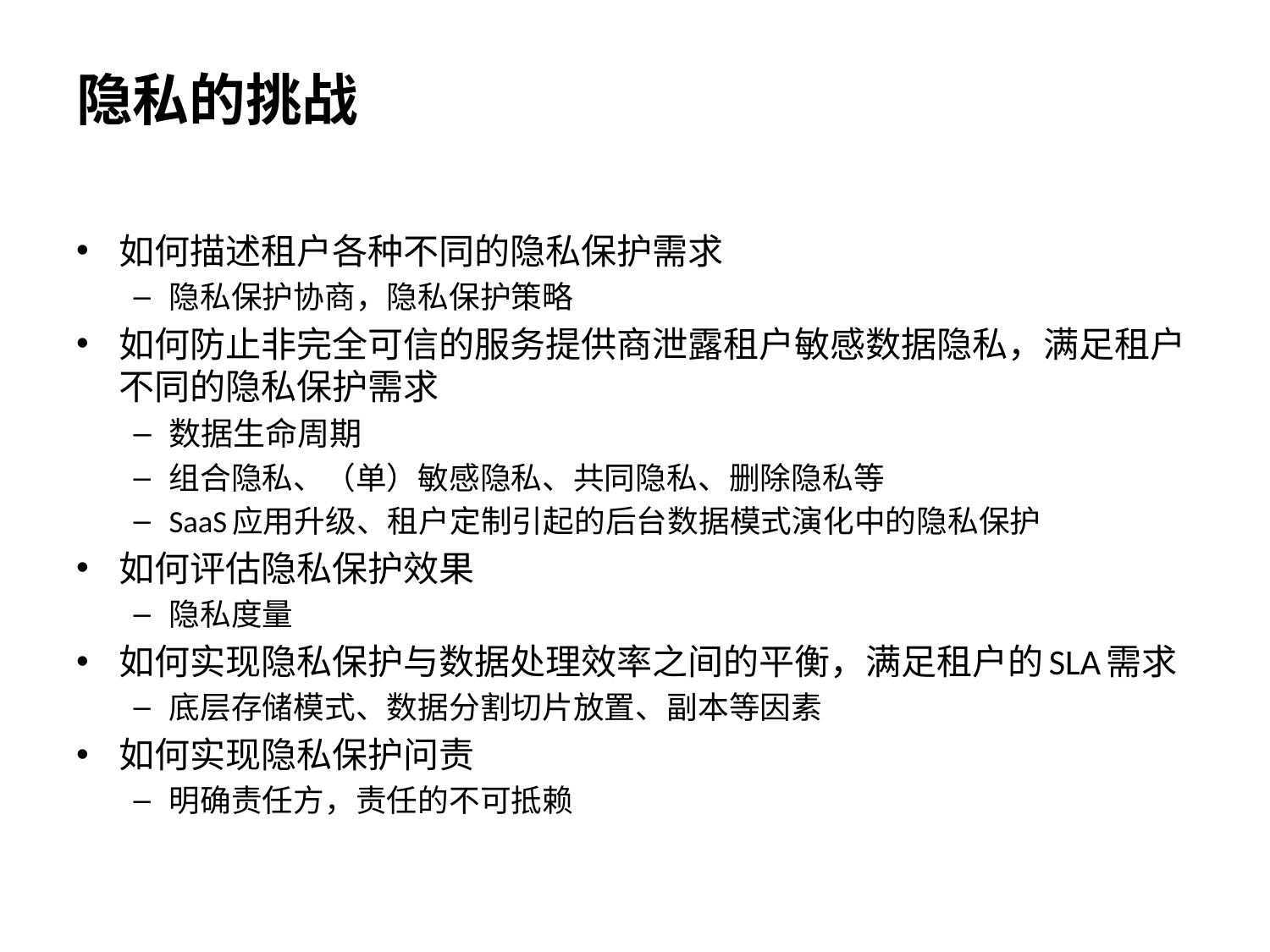

# 隐私的挑战
如何描述租户各种不同的隐私保护需求
隐私保护协商，隐私保护策略
如何防止非完全可信的服务提供商泄露租户敏感数据隐私，满足租户不同的隐私保护需求
数据生命周期
组合隐私、（单）敏感隐私、共同隐私、删除隐私等
SaaS应用升级、租户定制引起的后台数据模式演化中的隐私保护
如何评估隐私保护效果
隐私度量
如何实现隐私保护与数据处理效率之间的平衡，满足租户的SLA需求
底层存储模式、数据分割切片放置、副本等因素
如何实现隐私保护问责
明确责任方，责任的不可抵赖